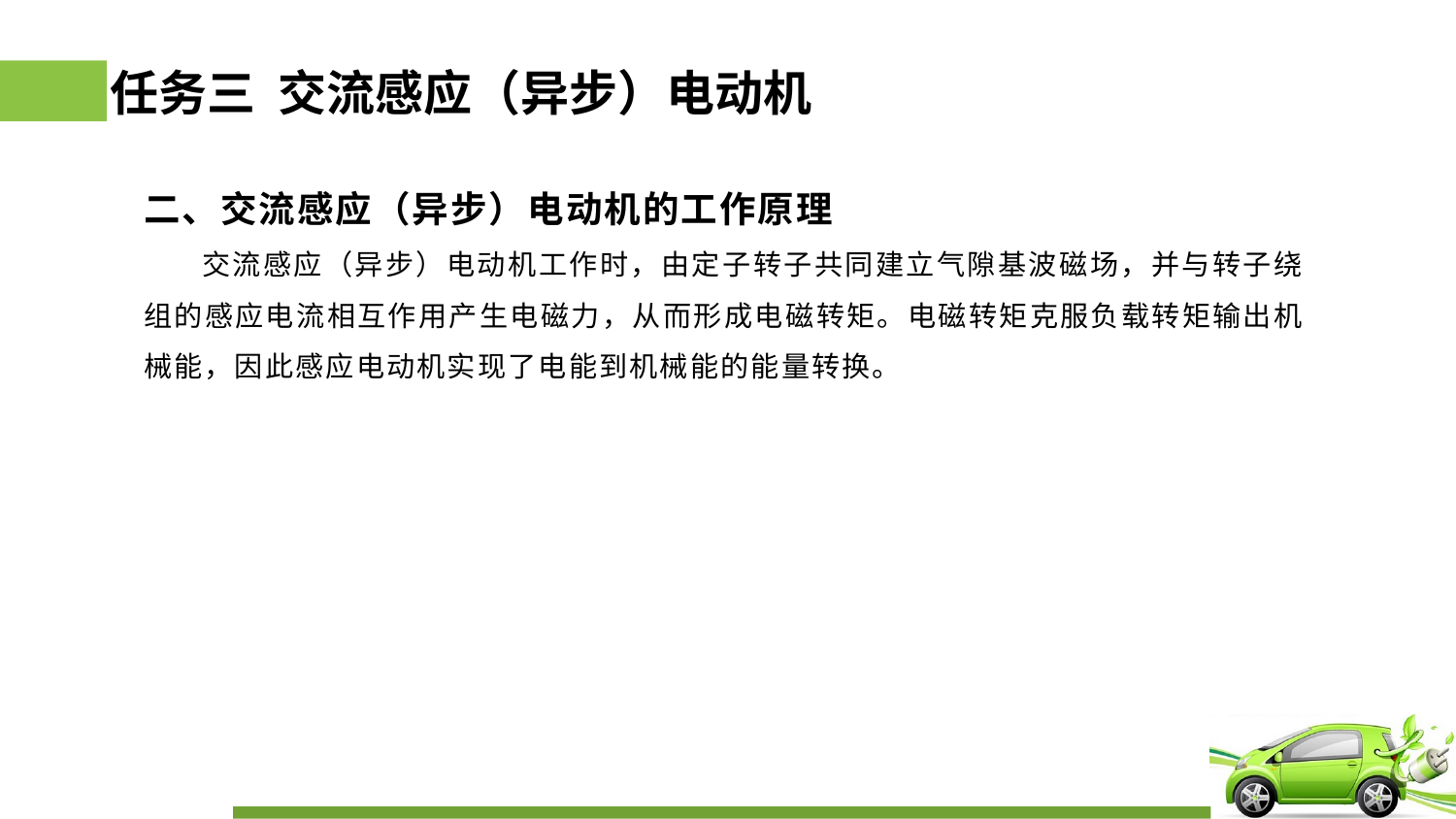

# 任务三  交流感应（异步）电动机
二、交流感应（异步）电动机的工作原理
      交流感应（异步）电动机工作时，由定子转子共同建立气隙基波磁场，并与转子绕组的感应电流相互作用产生电磁力，从而形成电磁转矩。电磁转矩克服负载转矩输出机械能，因此感应电动机实现了电能到机械能的能量转换。